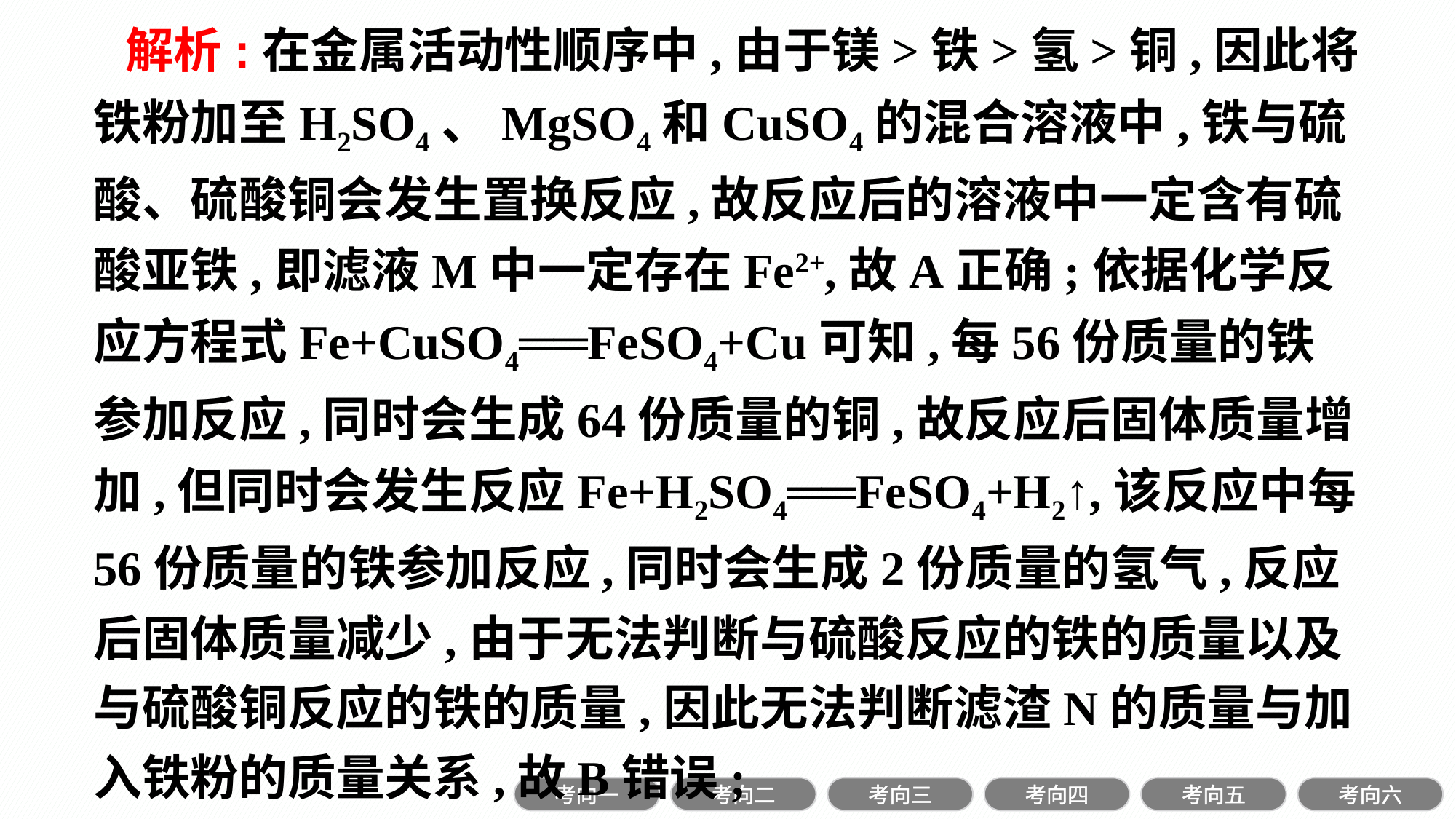

解析:在金属活动性顺序中,由于镁>铁>氢>铜,因此将铁粉加至H2SO4、MgSO4和CuSO4的混合溶液中,铁与硫酸、硫酸铜会发生置换反应,故反应后的溶液中一定含有硫酸亚铁,即滤液M中一定存在Fe2+,故A正确;依据化学反应方程式Fe+CuSO4══FeSO4+Cu可知,每56份质量的铁参加反应,同时会生成64份质量的铜,故反应后固体质量增加,但同时会发生反应Fe+H2SO4══FeSO4+H2↑,该反应中每56份质量的铁参加反应,同时会生成2份质量的氢气,反应后固体质量减少,由于无法判断与硫酸反应的铁的质量以及与硫酸铜反应的铁的质量,因此无法判断滤渣N的质量与加入铁粉的质量关系,故B错误;